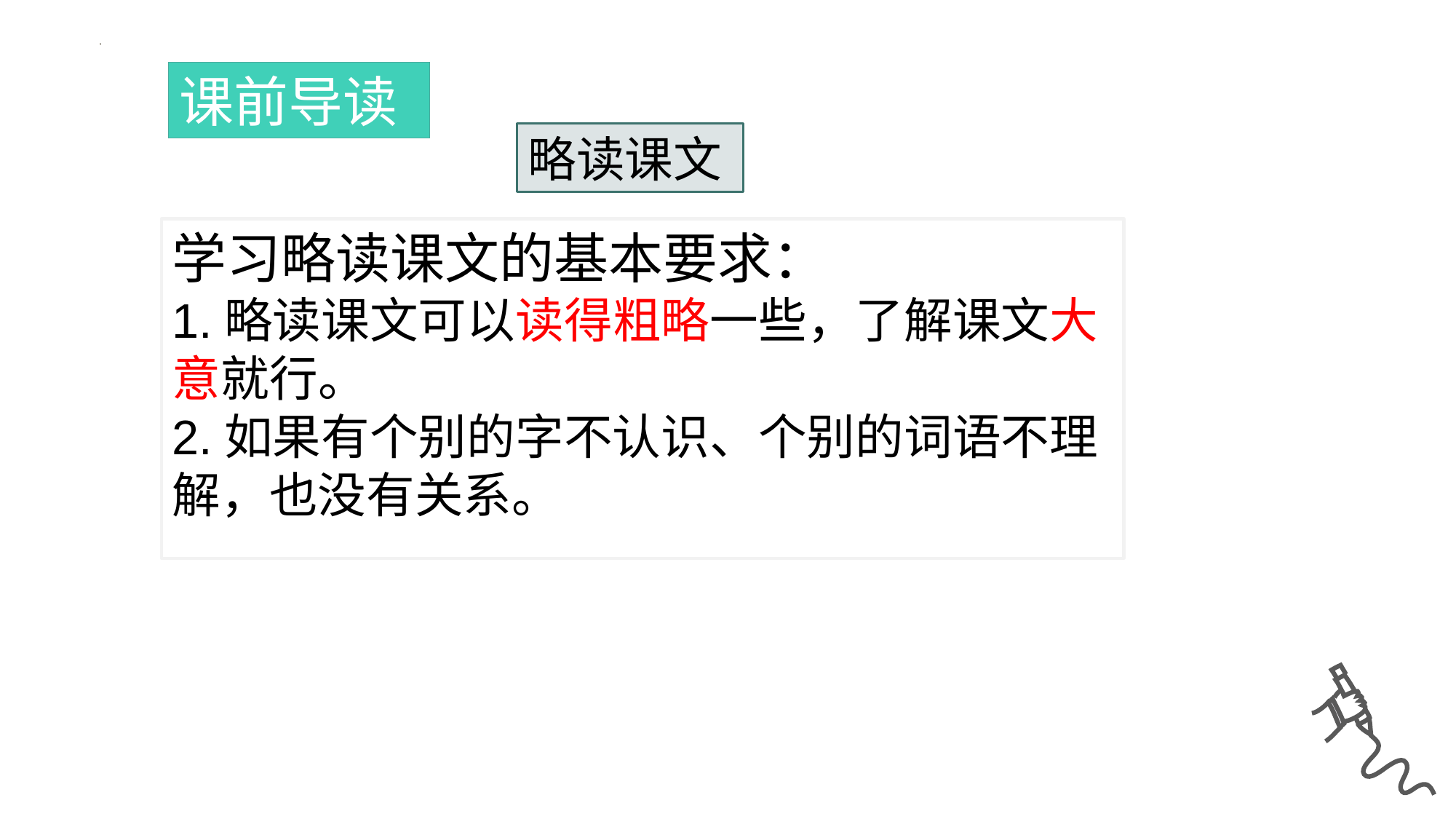

课前导读
略读课文
学习略读课文的基本要求：
1.略读课文可以读得粗略一些，了解课文大意就行。
2.如果有个别的字不认识、个别的词语不理解，也没有关系。